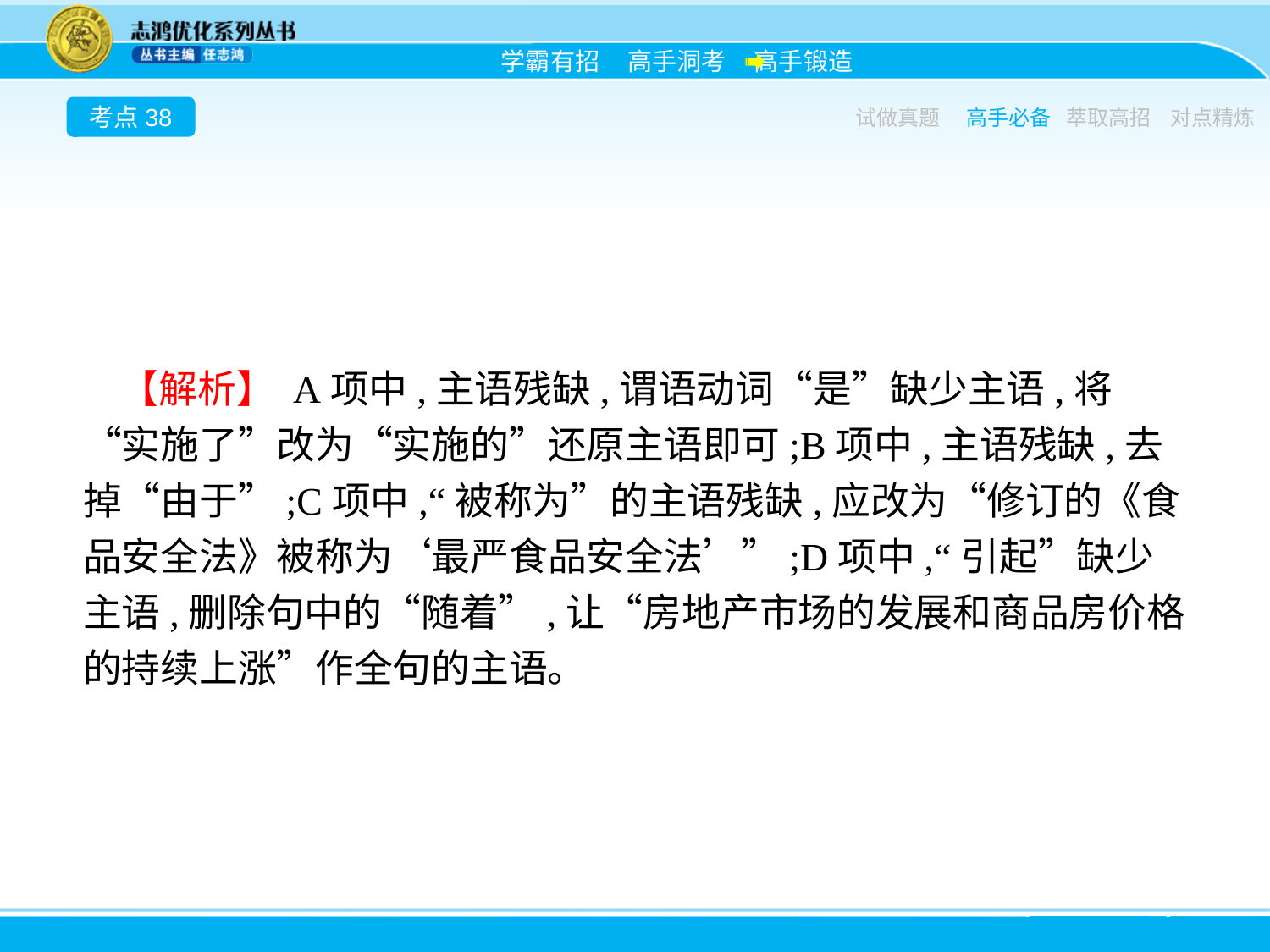

考点38
试做真题
高手必备
萃取高招
对点精炼
【解析】 A项中,主语残缺,谓语动词“是”缺少主语,将“实施了”改为“实施的”还原主语即可;B项中,主语残缺,去掉“由于”;C项中,“被称为”的主语残缺,应改为“修订的《食品安全法》被称为‘最严食品安全法’”;D项中,“引起”缺少主语,删除句中的“随着”,让“房地产市场的发展和商品房价格的持续上涨”作全句的主语。